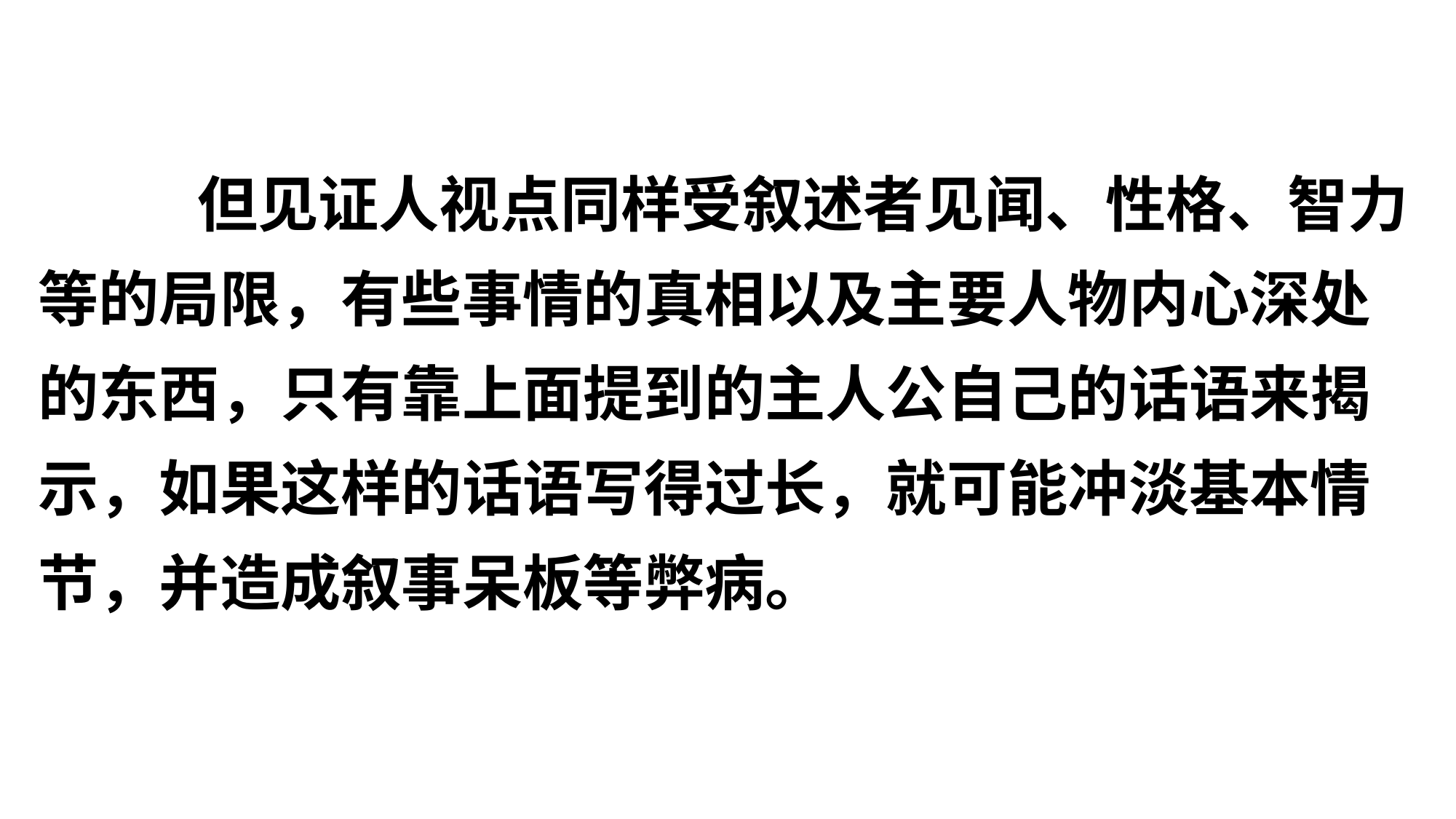

但见证人视点同样受叙述者见闻、性格、智力等的局限，有些事情的真相以及主要人物内心深处的东西，只有靠上面提到的主人公自己的话语来揭示，如果这样的话语写得过长，就可能冲淡基本情节，并造成叙事呆板等弊病。